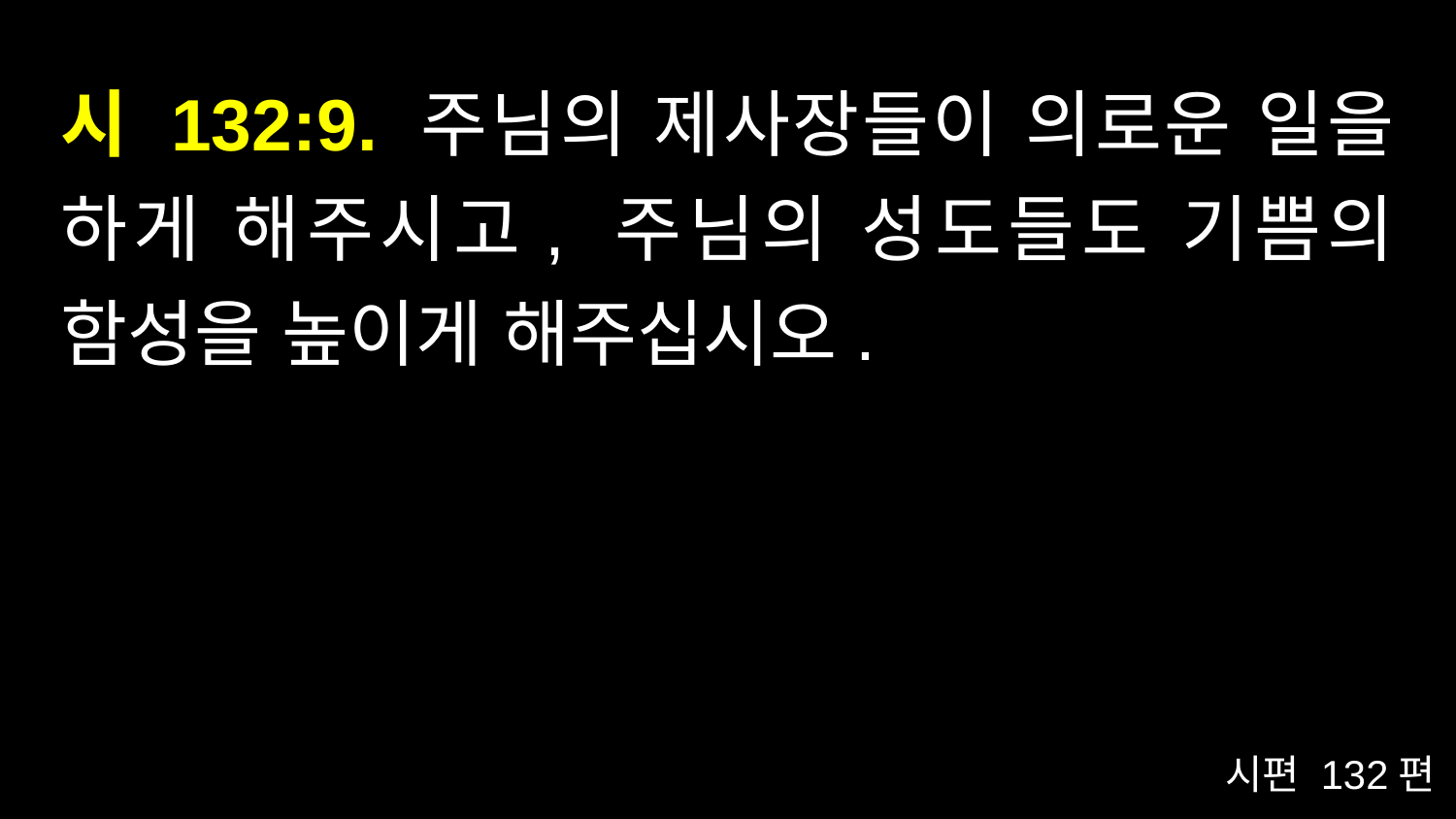

# 시 132:9. 주님의 제사장들이 의로운 일을 하게 해주시고, 주님의 성도들도 기쁨의 함성을 높이게 해주십시오.
시편 132편